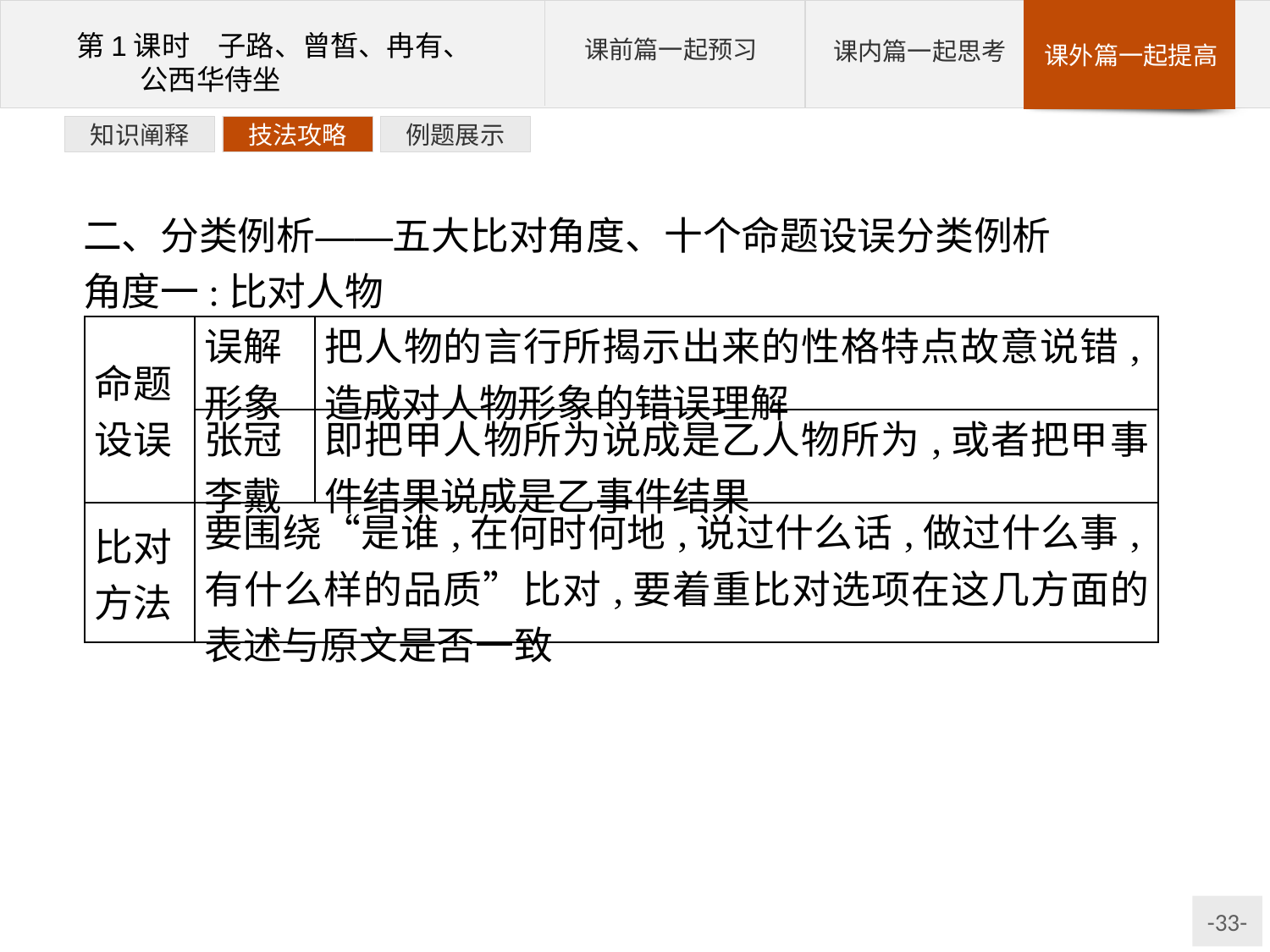

例题展示
技法攻略
知识阐释
二、分类例析——五大比对角度、十个命题设误分类例析
角度一:比对人物
| 命题 设误 | 误解 形象 | 把人物的言行所揭示出来的性格特点故意说错,造成对人物形象的错误理解 |
| --- | --- | --- |
|  | 张冠 李戴 | 即把甲人物所为说成是乙人物所为,或者把甲事件结果说成是乙事件结果 |
| 比对 方法 | 要围绕“是谁,在何时何地,说过什么话,做过什么事,有什么样的品质”比对,要着重比对选项在这几方面的表述与原文是否一致 |  |